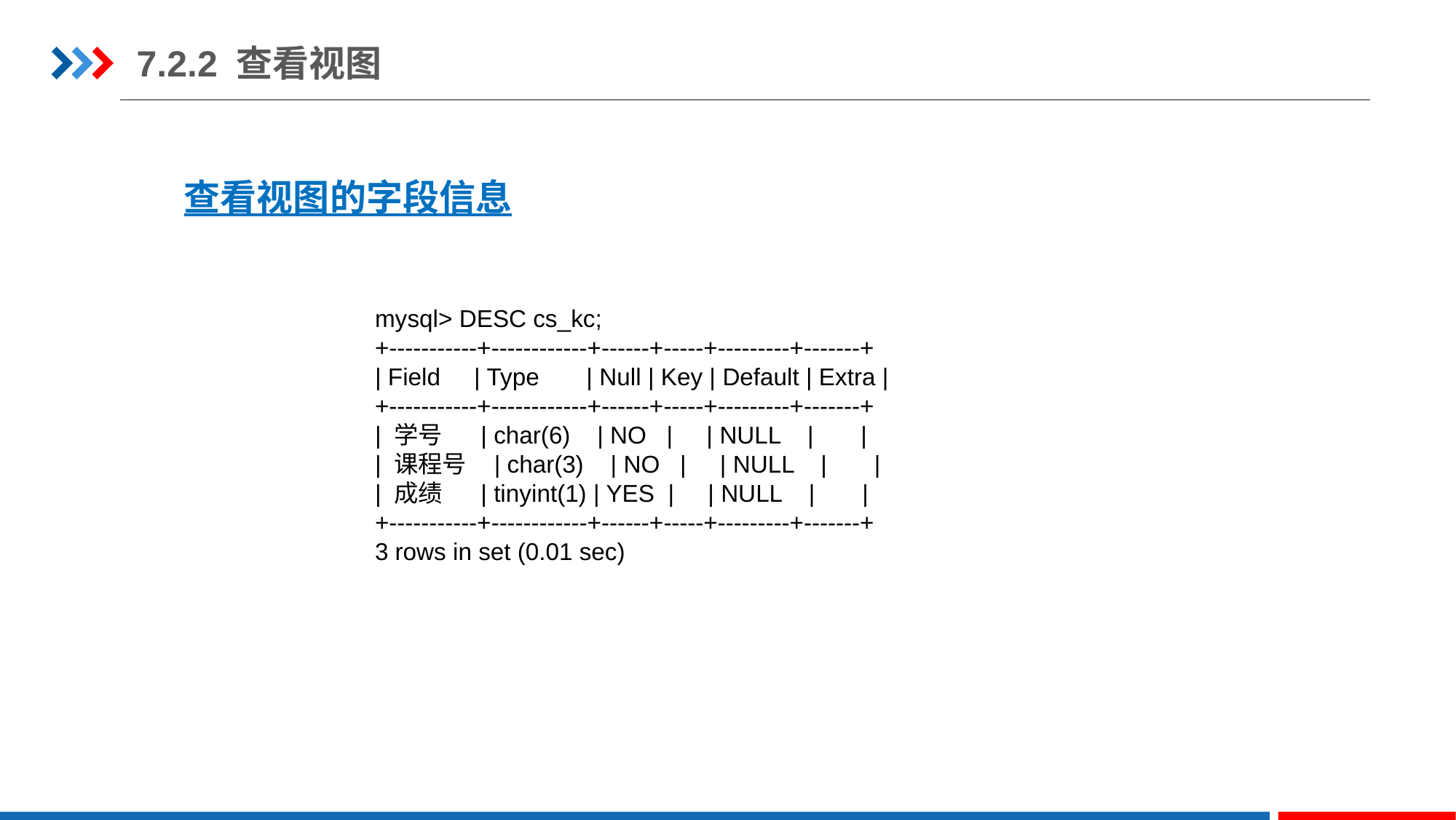

7.2.2 查看视图
查看视图的字段信息
mysql> DESC cs_kc;
+-----------+------------+------+-----+---------+-------+
| Field     | Type       | Null | Key | Default | Extra |
+-----------+------------+------+-----+---------+-------+
| 学号      | char(6)    | NO   |     | NULL    |       |
| 课程号    | char(3)    | NO   |     | NULL    |       |
| 成绩      | tinyint(1) | YES  |     | NULL    |       |
+-----------+------------+------+-----+---------+-------+
3 rows in set (0.01 sec)